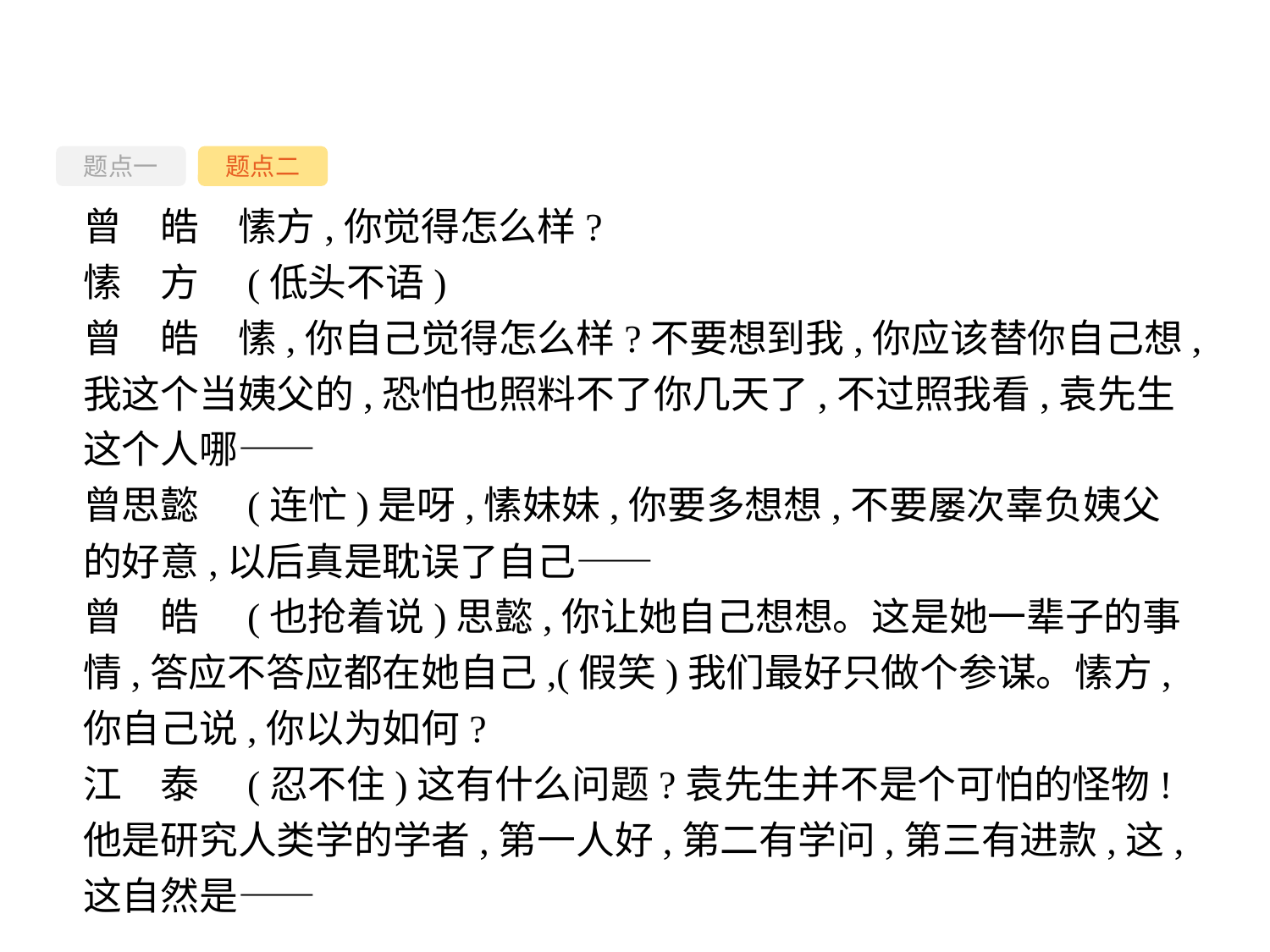

题点一
题点二
曾　皓　愫方,你觉得怎么样?
愫　方　(低头不语)
曾　皓　愫,你自己觉得怎么样?不要想到我,你应该替你自己想,我这个当姨父的,恐怕也照料不了你几天了,不过照我看,袁先生这个人哪——
曾思懿　(连忙)是呀,愫妹妹,你要多想想,不要屡次辜负姨父的好意,以后真是耽误了自己——
曾　皓　(也抢着说)思懿,你让她自己想想。这是她一辈子的事情,答应不答应都在她自己,(假笑)我们最好只做个参谋。愫方,你自己说,你以为如何?
江　泰　(忍不住)这有什么问题?袁先生并不是个可怕的怪物!他是研究人类学的学者,第一人好,第二有学问,第三有进款,这,这自然是——
-46-